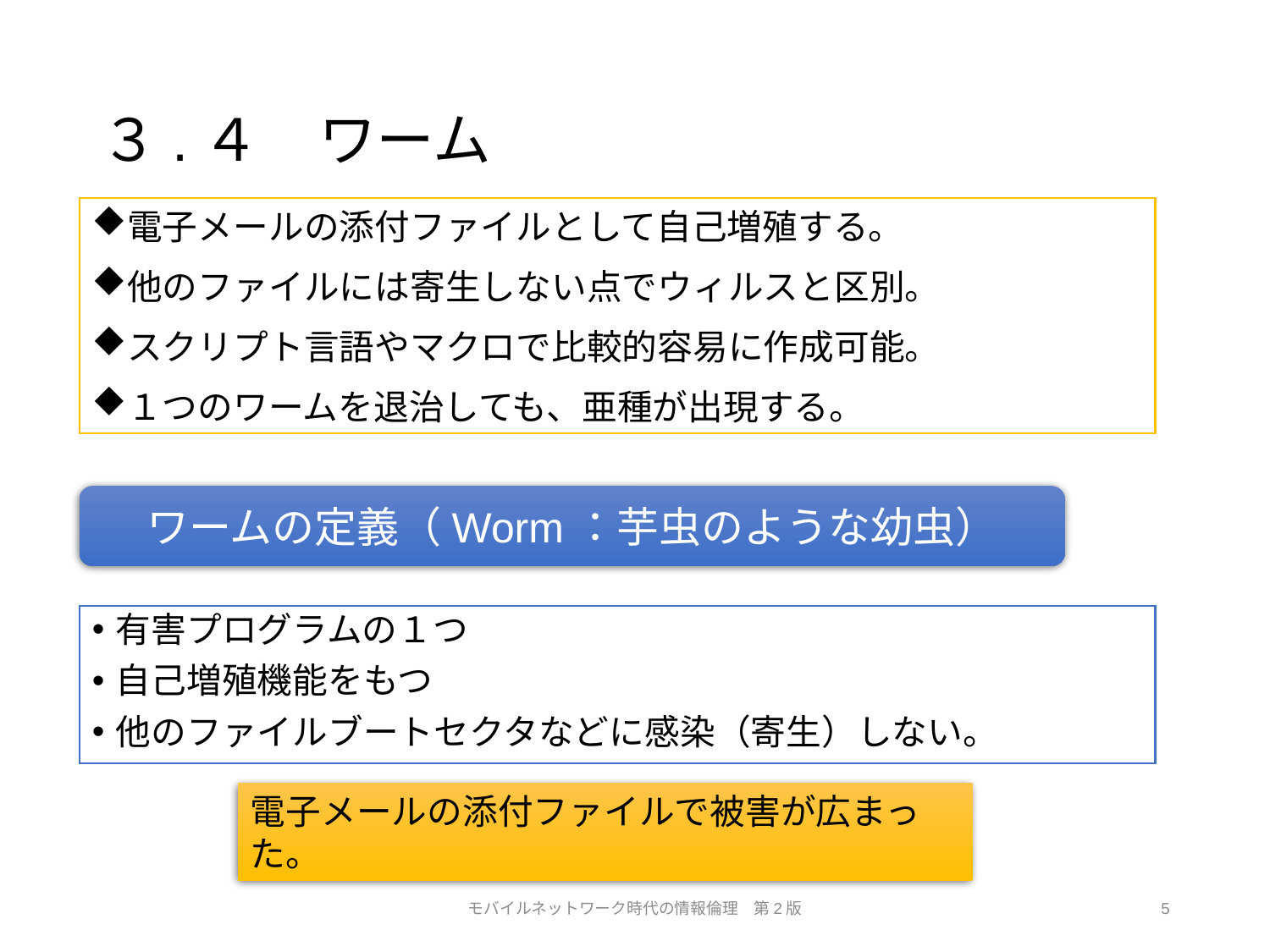

# ３.４　ワーム
電子メールの添付ファイルとして自己増殖する。
他のファイルには寄生しない点でウィルスと区別。
スクリプト言語やマクロで比較的容易に作成可能。
１つのワームを退治しても、亜種が出現する。
ワームの定義（Worm：芋虫のような幼虫）
有害プログラムの１つ
自己増殖機能をもつ
他のファイルブートセクタなどに感染（寄生）しない。
電子メールの添付ファイルで被害が広まった。
モバイルネットワーク時代の情報倫理　第2版
5